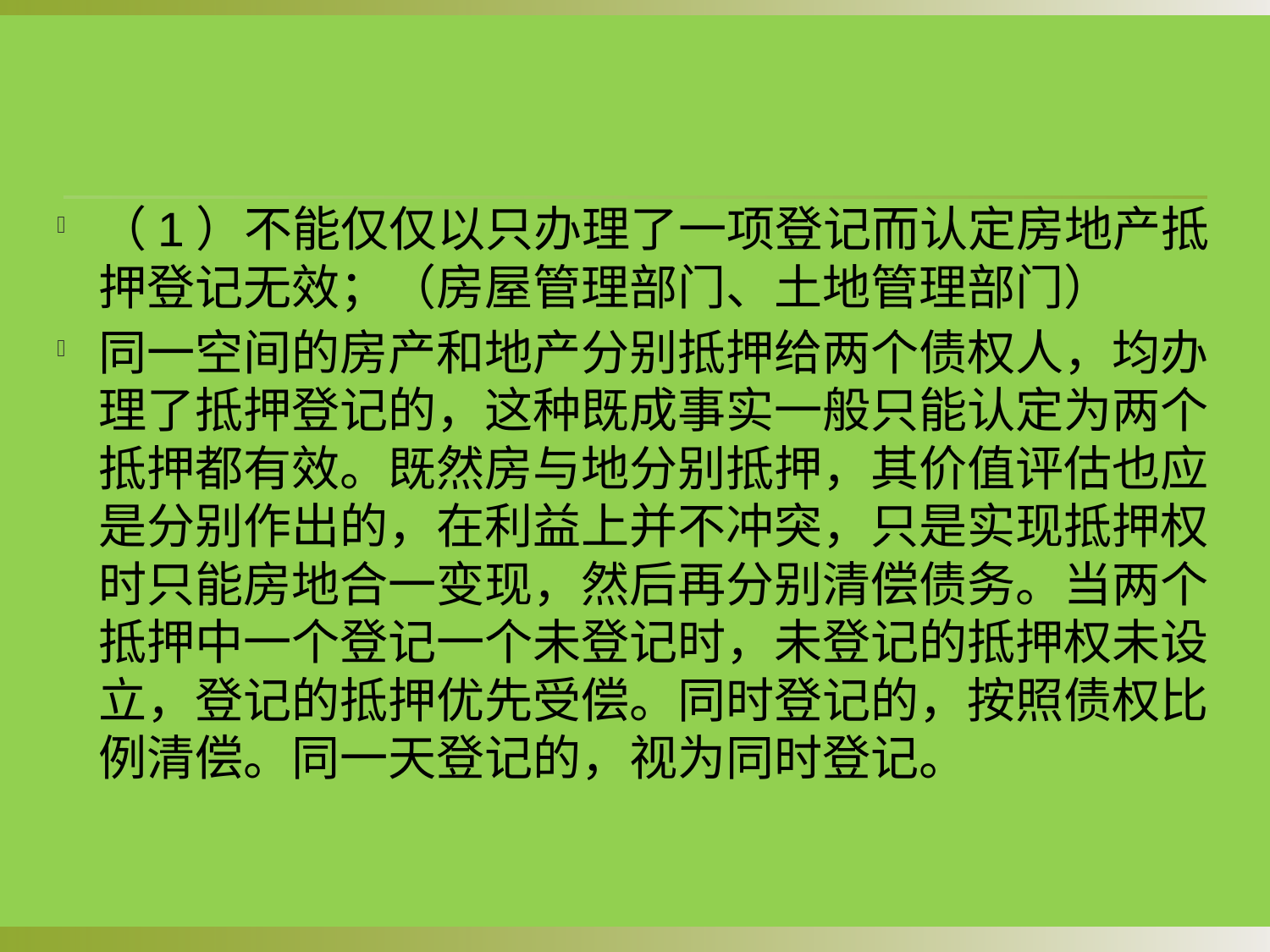

（1）不能仅仅以只办理了一项登记而认定房地产抵押登记无效；（房屋管理部门、土地管理部门）
同一空间的房产和地产分别抵押给两个债权人，均办理了抵押登记的，这种既成事实一般只能认定为两个抵押都有效。既然房与地分别抵押，其价值评估也应是分别作出的，在利益上并不冲突，只是实现抵押权时只能房地合一变现，然后再分别清偿债务。当两个抵押中一个登记一个未登记时，未登记的抵押权未设立，登记的抵押优先受偿。同时登记的，按照债权比例清偿。同一天登记的，视为同时登记。